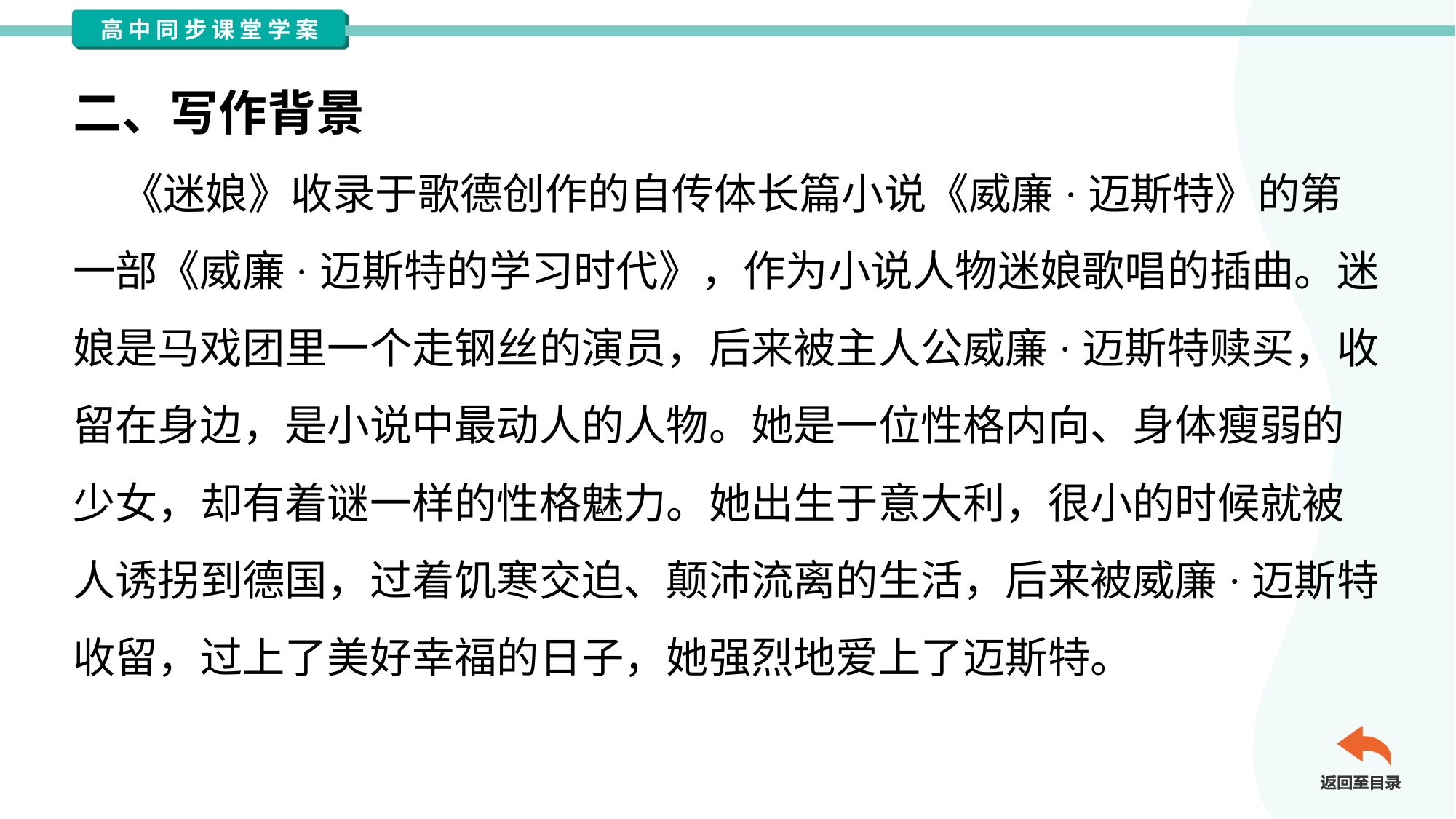

二、写作背景
    《迷娘》收录于歌德创作的自传体长篇小说《威廉·迈斯特》的第
一部《威廉·迈斯特的学习时代》，作为小说人物迷娘歌唱的插曲。迷
娘是马戏团里一个走钢丝的演员，后来被主人公威廉·迈斯特赎买，收
留在身边，是小说中最动人的人物。她是一位性格内向、身体瘦弱的
少女，却有着谜一样的性格魅力。她出生于意大利，很小的时候就被
人诱拐到德国，过着饥寒交迫、颠沛流离的生活，后来被威廉·迈斯特
收留，过上了美好幸福的日子，她强烈地爱上了迈斯特。